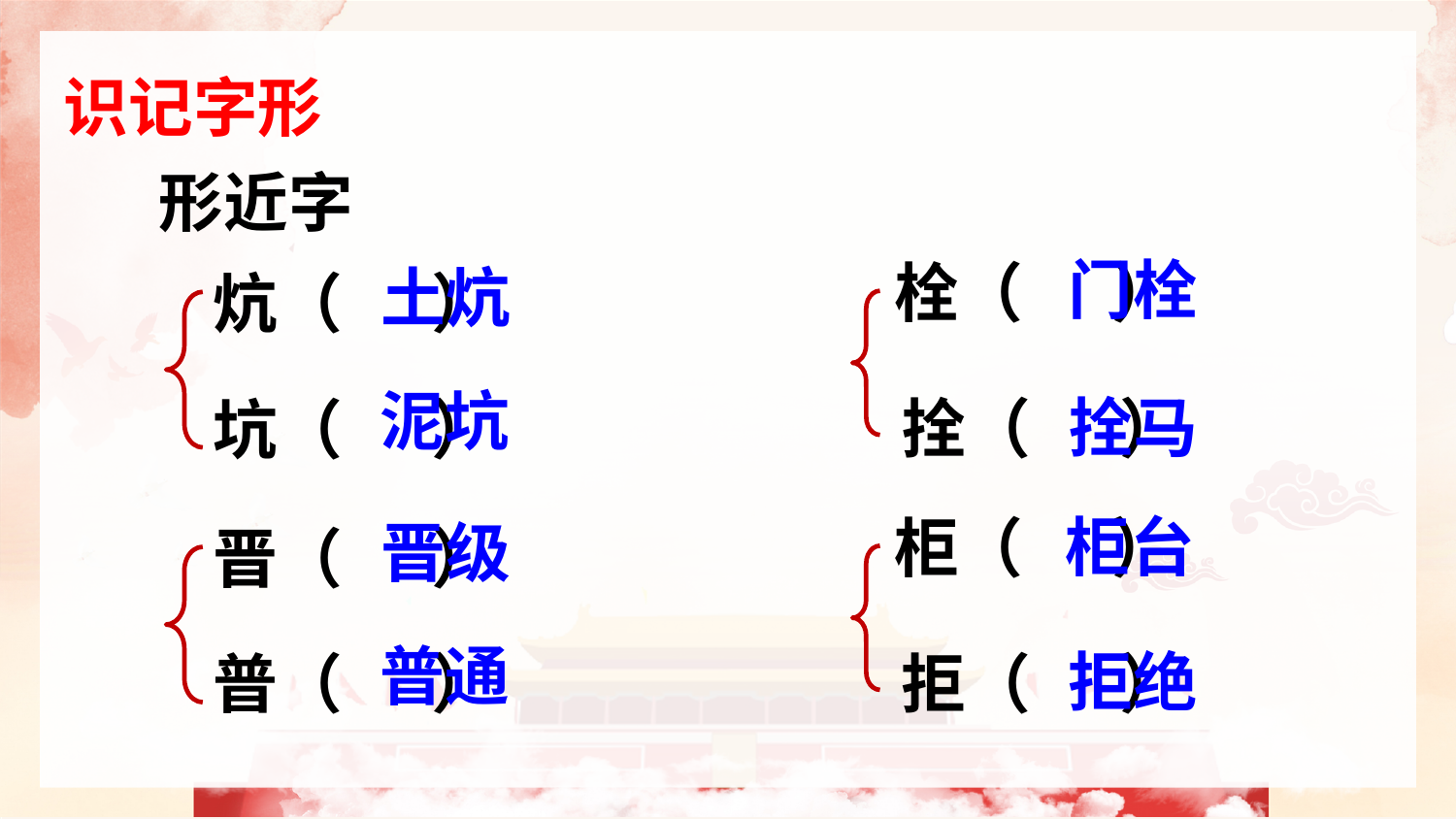

识记字形
形近字
门栓
栓（      ）
土炕
炕（      ）

泥坑
拴马
拴（      ）
坑（      ）
柜台
柜（      ）
晋级
晋（      ）

普通
拒绝
拒（      ）
普（      ）